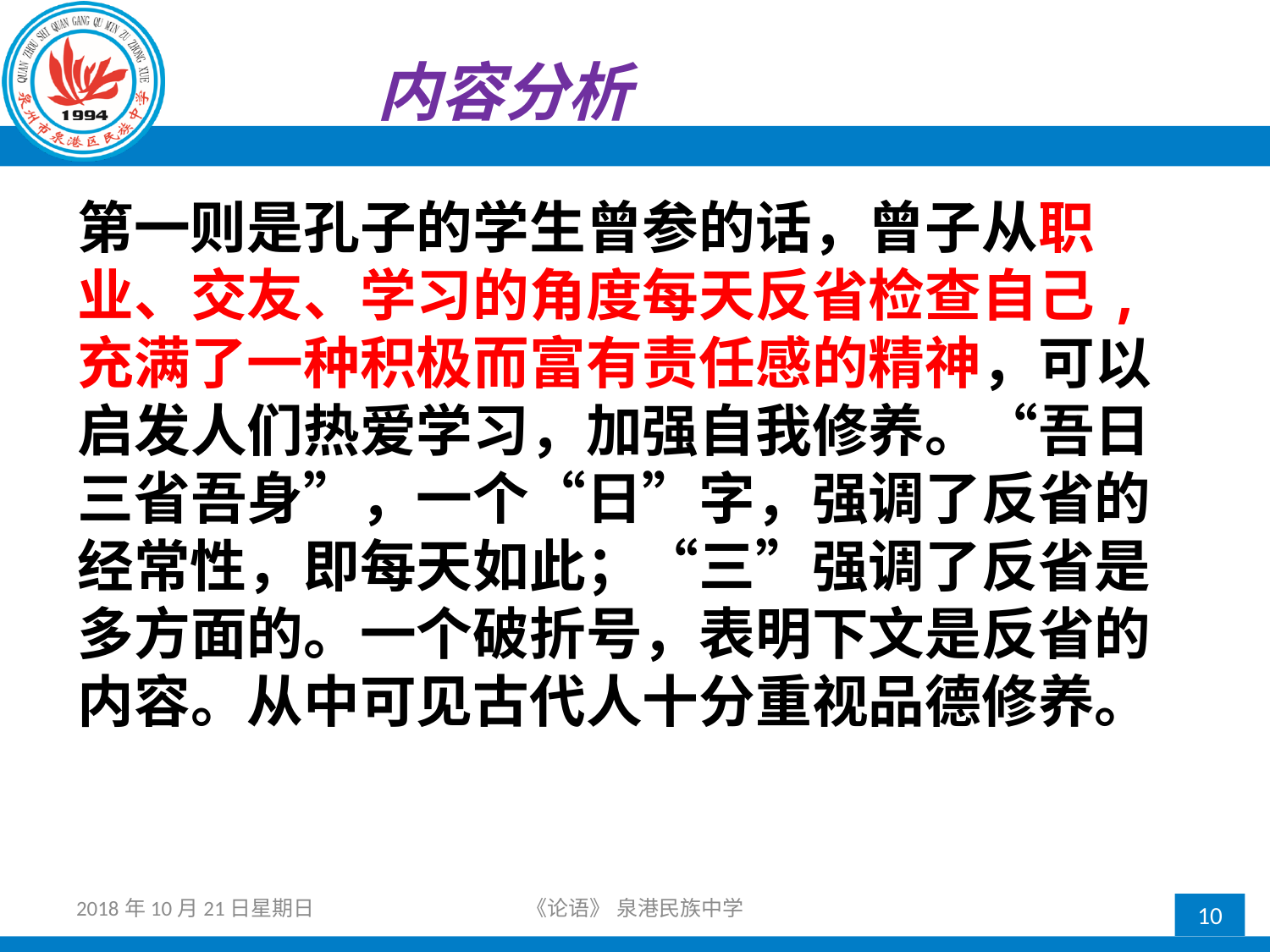

内容分析
第一则是孔子的学生曾参的话，曾子从职业、交友、学习的角度每天反省检查自己,充满了一种积极而富有责任感的精神，可以启发人们热爱学习，加强自我修养。“吾日三省吾身”，一个“日”字，强调了反省的经常性，即每天如此；“三”强调了反省是多方面的。一个破折号，表明下文是反省的内容。从中可见古代人十分重视品德修养。
2018年10月21日星期日
《论语》 泉港民族中学